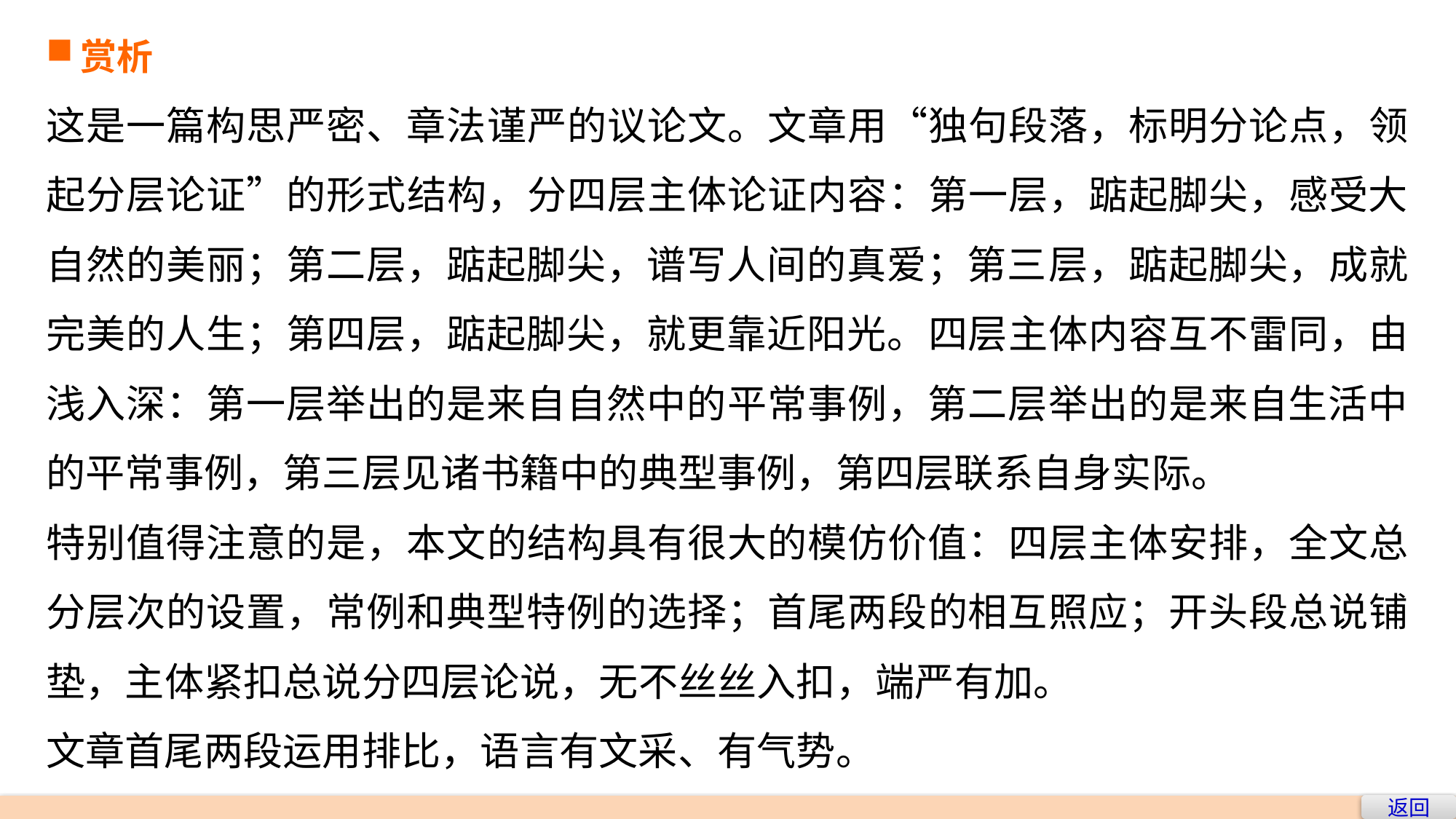

赏析
这是一篇构思严密、章法谨严的议论文。文章用“独句段落，标明分论点，领起分层论证”的形式结构，分四层主体论证内容：第一层，踮起脚尖，感受大自然的美丽；第二层，踮起脚尖，谱写人间的真爱；第三层，踮起脚尖，成就完美的人生；第四层，踮起脚尖，就更靠近阳光。四层主体内容互不雷同，由浅入深：第一层举出的是来自自然中的平常事例，第二层举出的是来自生活中的平常事例，第三层见诸书籍中的典型事例，第四层联系自身实际。
特别值得注意的是，本文的结构具有很大的模仿价值：四层主体安排，全文总分层次的设置，常例和典型特例的选择；首尾两段的相互照应；开头段总说铺垫，主体紧扣总说分四层论说，无不丝丝入扣，端严有加。
文章首尾两段运用排比，语言有文采、有气势。
返回